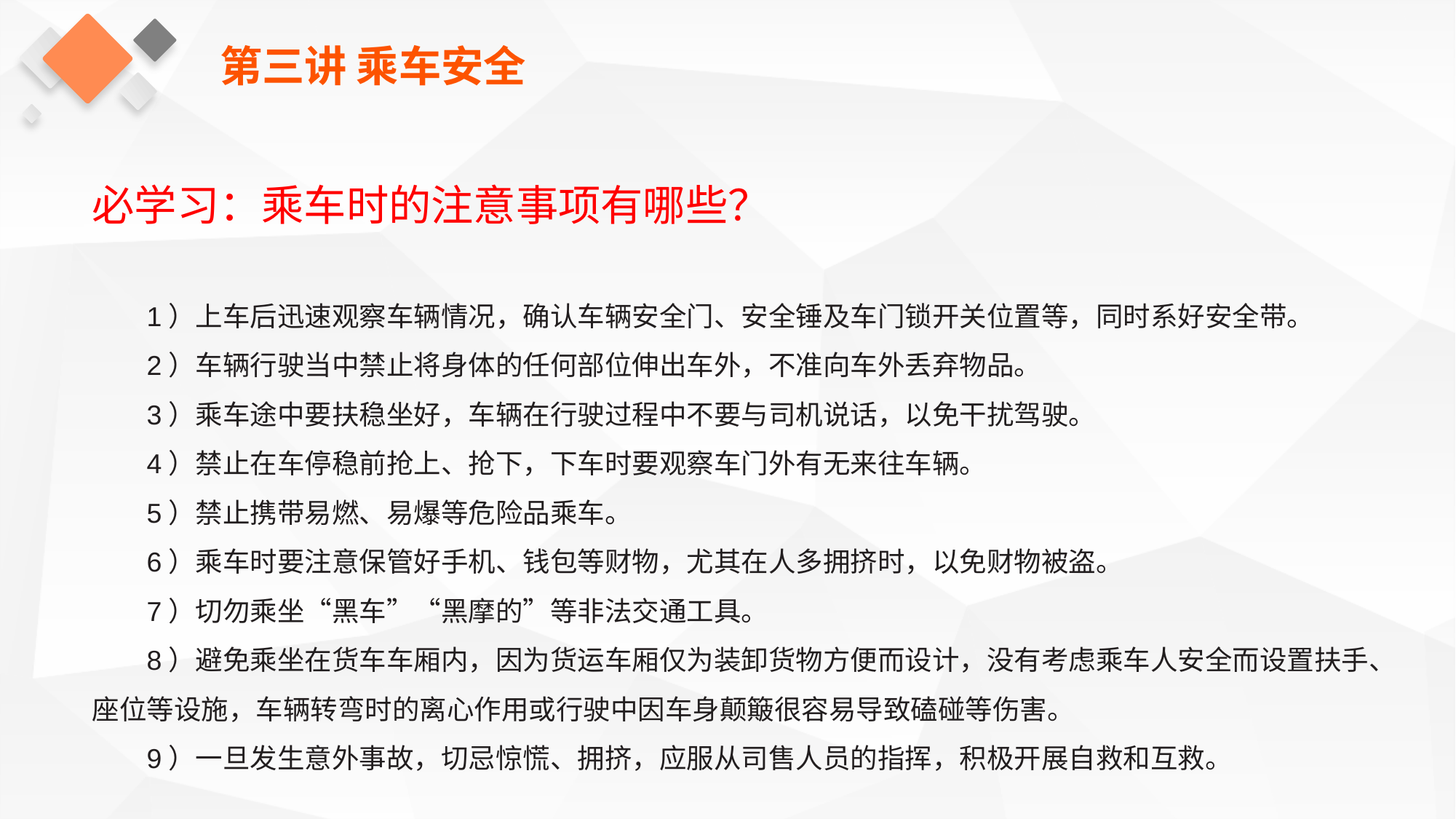

第三讲 乘车安全

必学习：乘车时的注意事项有哪些？
1）上车后迅速观察车辆情况，确认车辆安全门、安全锤及车门锁开关位置等，同时系好安全带。
2）车辆行驶当中禁止将身体的任何部位伸出车外，不准向车外丢弃物品。
3）乘车途中要扶稳坐好，车辆在行驶过程中不要与司机说话，以免干扰驾驶。
4）禁止在车停稳前抢上、抢下，下车时要观察车门外有无来往车辆。
5）禁止携带易燃、易爆等危险品乘车。
6）乘车时要注意保管好手机、钱包等财物，尤其在人多拥挤时，以免财物被盗。
7）切勿乘坐“黑车”“黑摩的”等非法交通工具。
8）避免乘坐在货车车厢内，因为货运车厢仅为装卸货物方便而设计，没有考虑乘车人安全而设置扶手、座位等设施，车辆转弯时的离心作用或行驶中因车身颠簸很容易导致磕碰等伤害。
9）一旦发生意外事故，切忌惊慌、拥挤，应服从司售人员的指挥，积极开展自救和互救。